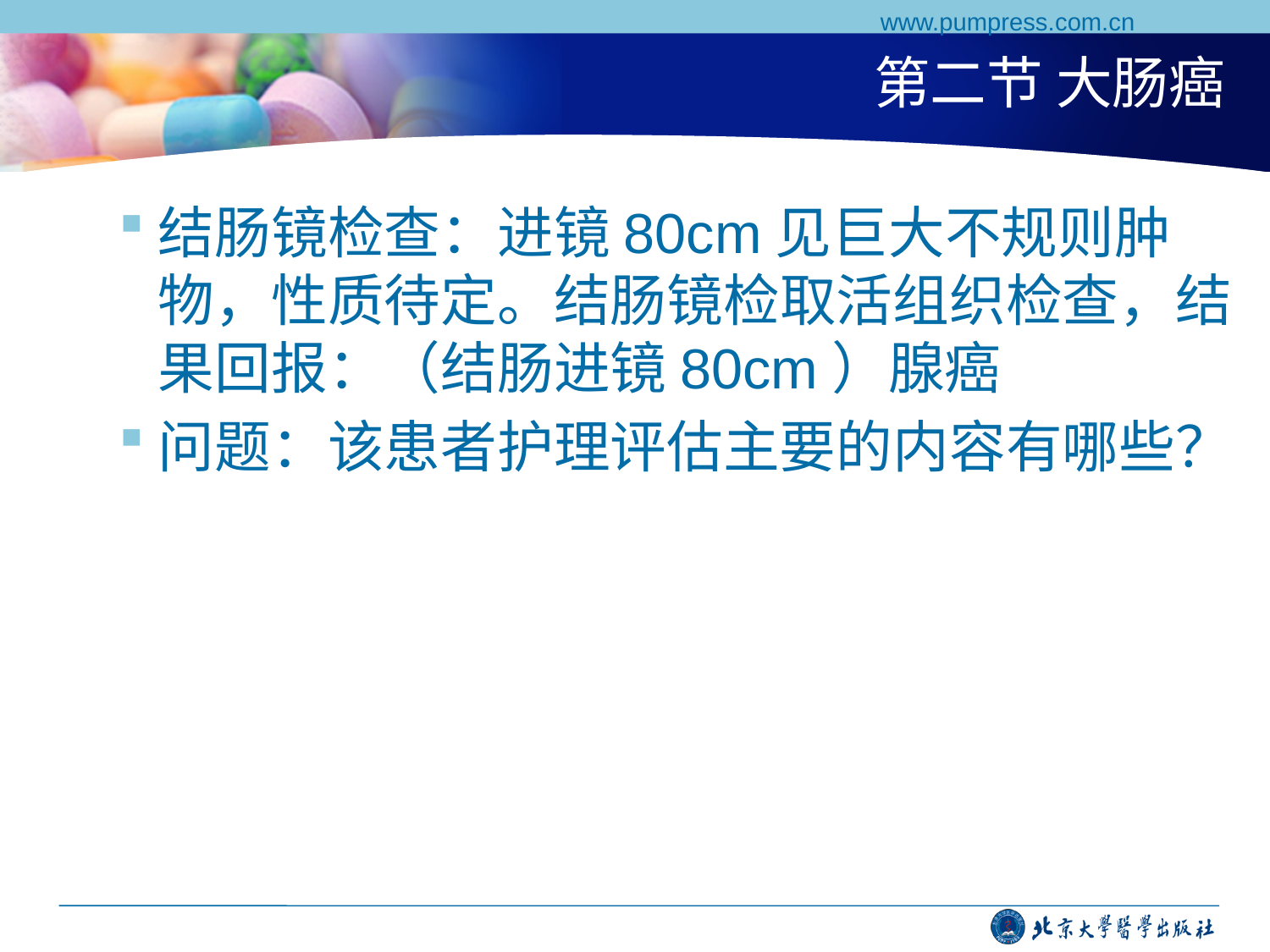

www.pumpress.com.cn
# 第二节 大肠癌
结肠镜检查：进镜80cm见巨大不规则肿物，性质待定。结肠镜检取活组织检查，结果回报：（结肠进镜80cm）腺癌
问题：该患者护理评估主要的内容有哪些？